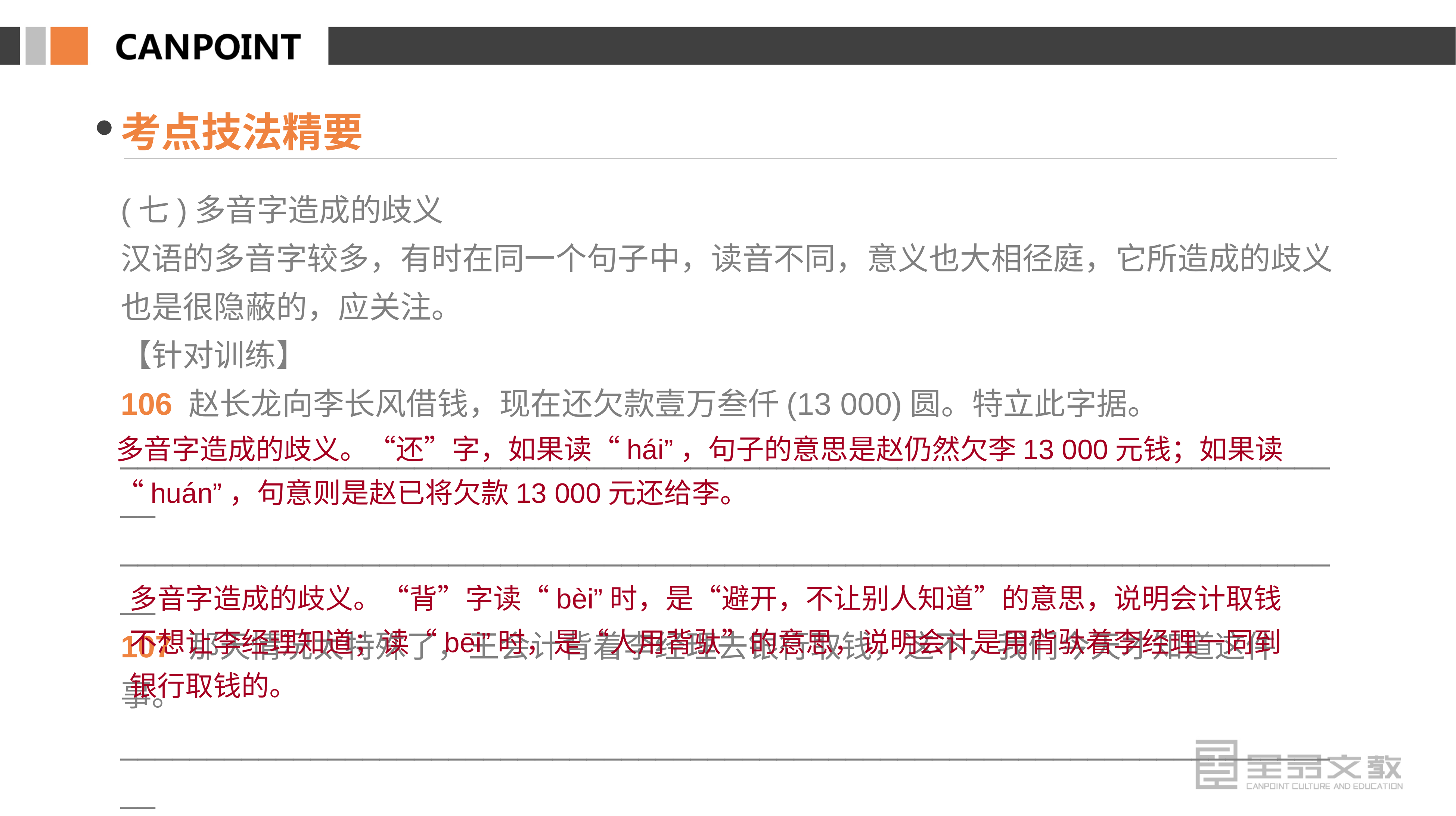

考点技法精要

(七)多音字造成的歧义
汉语的多音字较多，有时在同一个句子中，读音不同，意义也大相径庭，它所造成的歧义也是很隐蔽的，应关注。
【针对训练】
106 赵长龙向李长风借钱，现在还欠款壹万叁仟(13 000)圆。特立此字据。
________________________________________________________________________
________________________________________________________________________
107 那天情况太特殊了，王会计背着李经理去银行取钱，这不，我们今天才知道这件事。
________________________________________________________________________
________________________________________________________________________
________________________________________________________________________

多音字造成的歧义。“还”字，如果读“hái”，句子的意思是赵仍然欠李13 000元钱；如果读“huán”，句意则是赵已将欠款13 000元还给李。
多音字造成的歧义。“背”字读“bèi”时，是“避开，不让别人知道”的意思，说明会计取钱不想让李经理知道；读“bēi”时，是“人用背驮”的意思，说明会计是用背驮着李经理一同到银行取钱的。